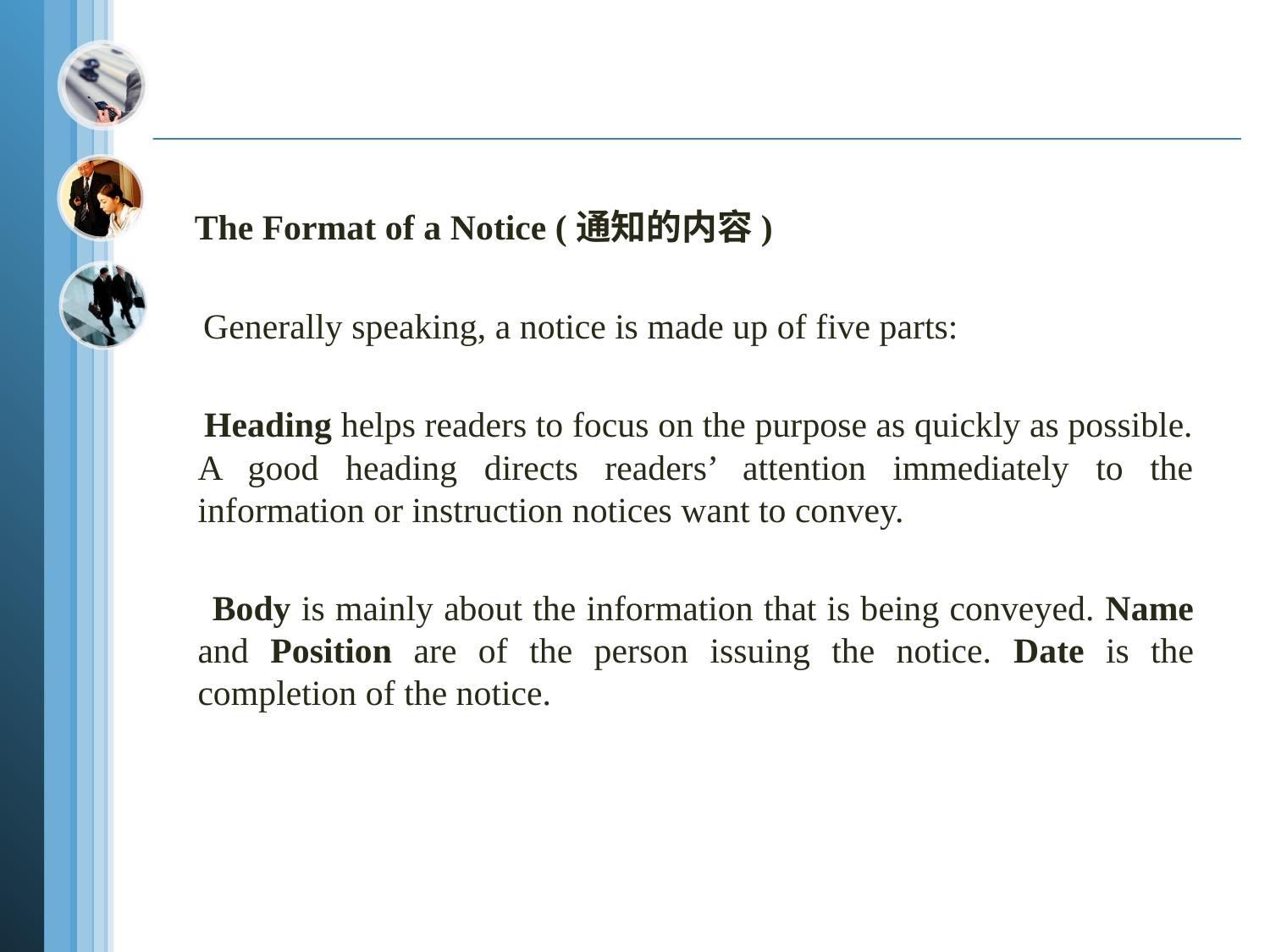

The Format of a Notice (通知的内容)

      Generally speaking, a notice is made up of five parts:

      Heading helps readers to focus on the purpose as quickly as possible. A good heading directs readers’ attention immediately to the information or instruction notices want to convey.

      Body is mainly about the information that is being conveyed. Name and Position are of the person issuing the notice. Date is the completion of the notice.